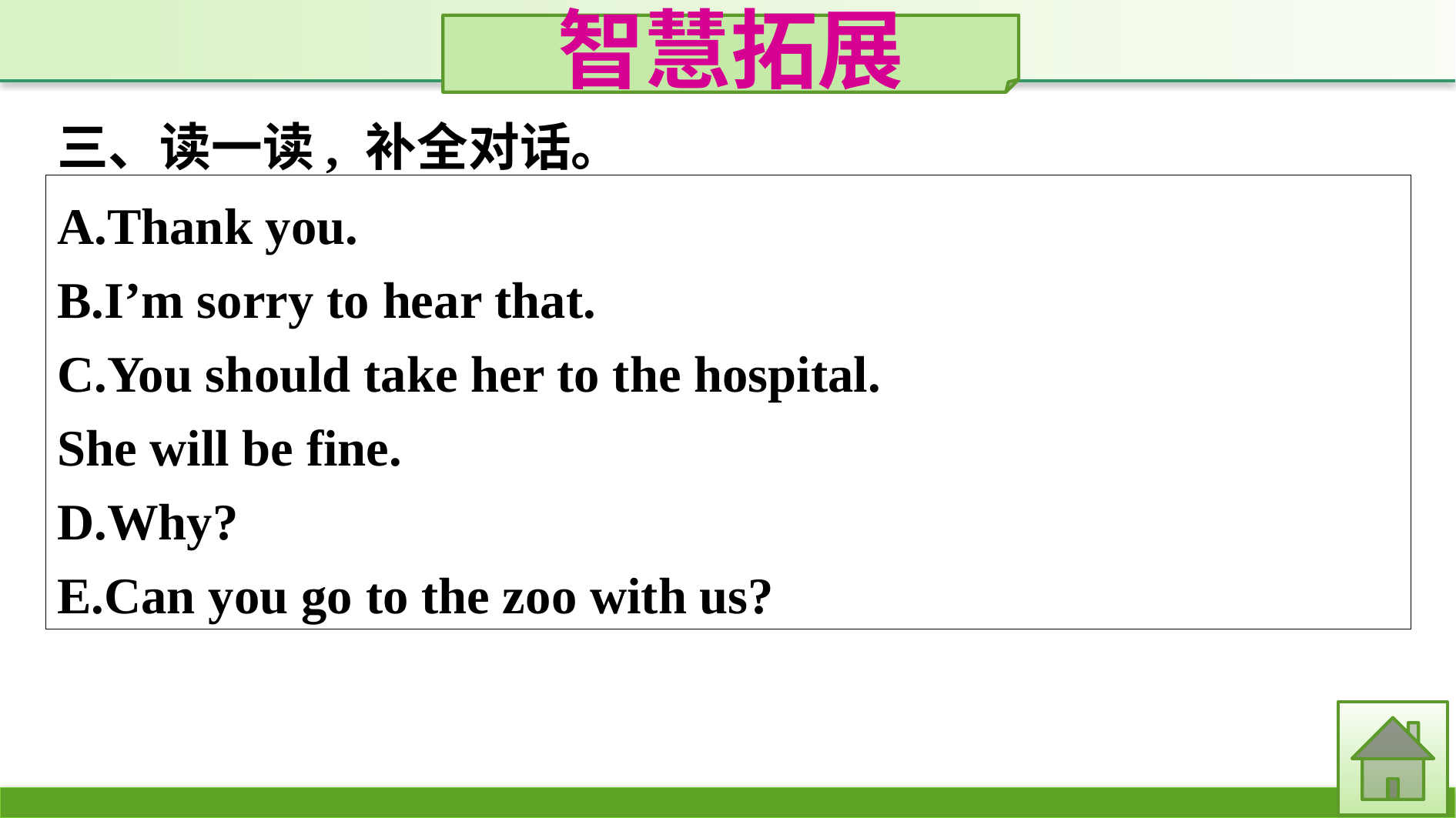

智慧拓展
三、读一读, 补全对话。
A.Thank you.
B.I’m sorry to hear that.
C.You should take her to the hospital.
She will be fine.
D.Why?
E.Can you go to the zoo with us?